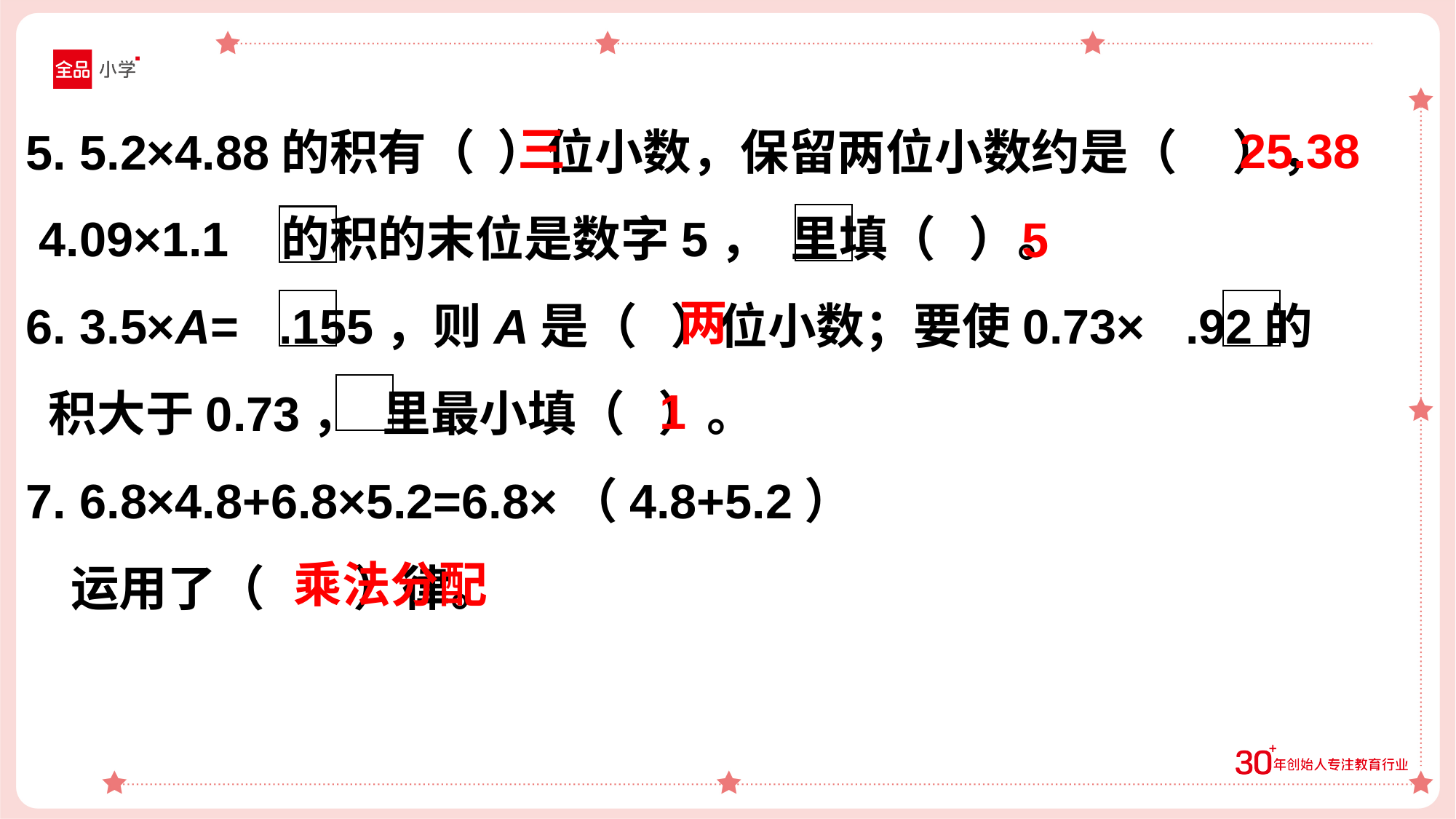

三
25.38
5. 5.2×4.88的积有（  ）位小数，保留两位小数约是（     ），
 4.09×1.1   的积的末位是数字5，  里填（   ）。
6. 3.5×A=   .155，则A是（   ）位小数；要使0.73×   .92的
 积大于0.73，  里最小填（   ）。
7. 6.8×4.8+6.8×5.2=6.8×（4.8+5.2）
   运用了（        ）律。
5

两

1

乘法分配